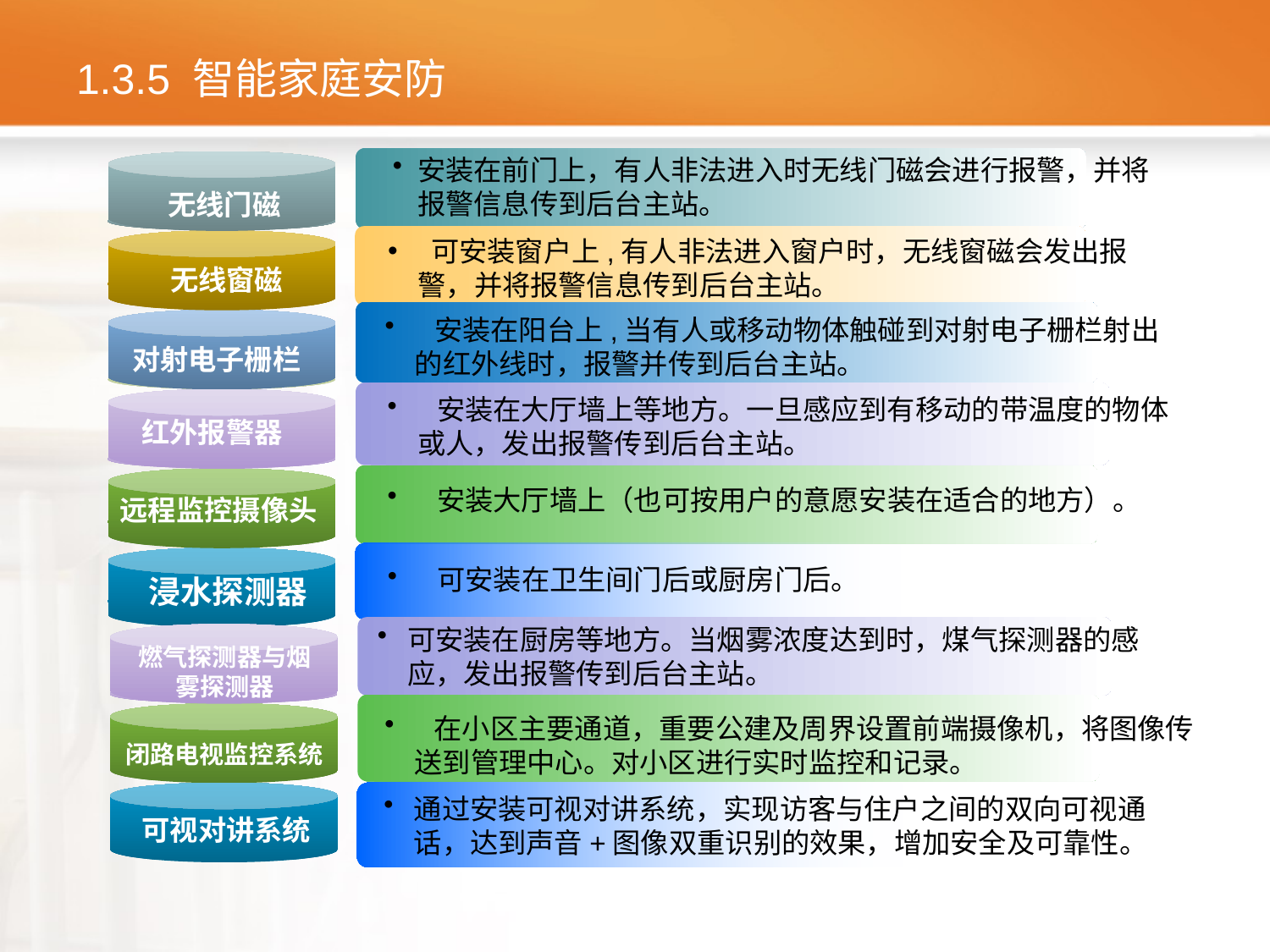

# 1.3.5 智能家庭安防
安装在前门上，有人非法进入时无线门磁会进行报警，并将报警信息传到后台主站。

无线门磁

 可安装窗户上,有人非法进入窗户时，无线窗磁会发出报警，并将报警信息传到后台主站。

无线窗磁

  安装在阳台上,当有人或移动物体触碰到对射电子栅栏射出的红外线时，报警并传到后台主站。

对射电子栅栏

  安装在大厅墙上等地方。一旦感应到有移动的带温度的物体或人，发出报警传到后台主站。

红外报警器

  安装大厅墙上（也可按用户的意愿安装在适合的地方）。
远程监控摄像头

  可安装在卫生间门后或厨房门后。
浸水探测器
可安装在厨房等地方。当烟雾浓度达到时，煤气探测器的感应，发出报警传到后台主站。

燃气探测器与烟雾探测器

  在小区主要通道，重要公建及周界设置前端摄像机，将图像传送到管理中心。对小区进行实时监控和记录。
闭路电视监控系统

通过安装可视对讲系统，实现访客与住户之间的双向可视通话，达到声音+图像双重识别的效果，增加安全及可靠性。
可视对讲系统